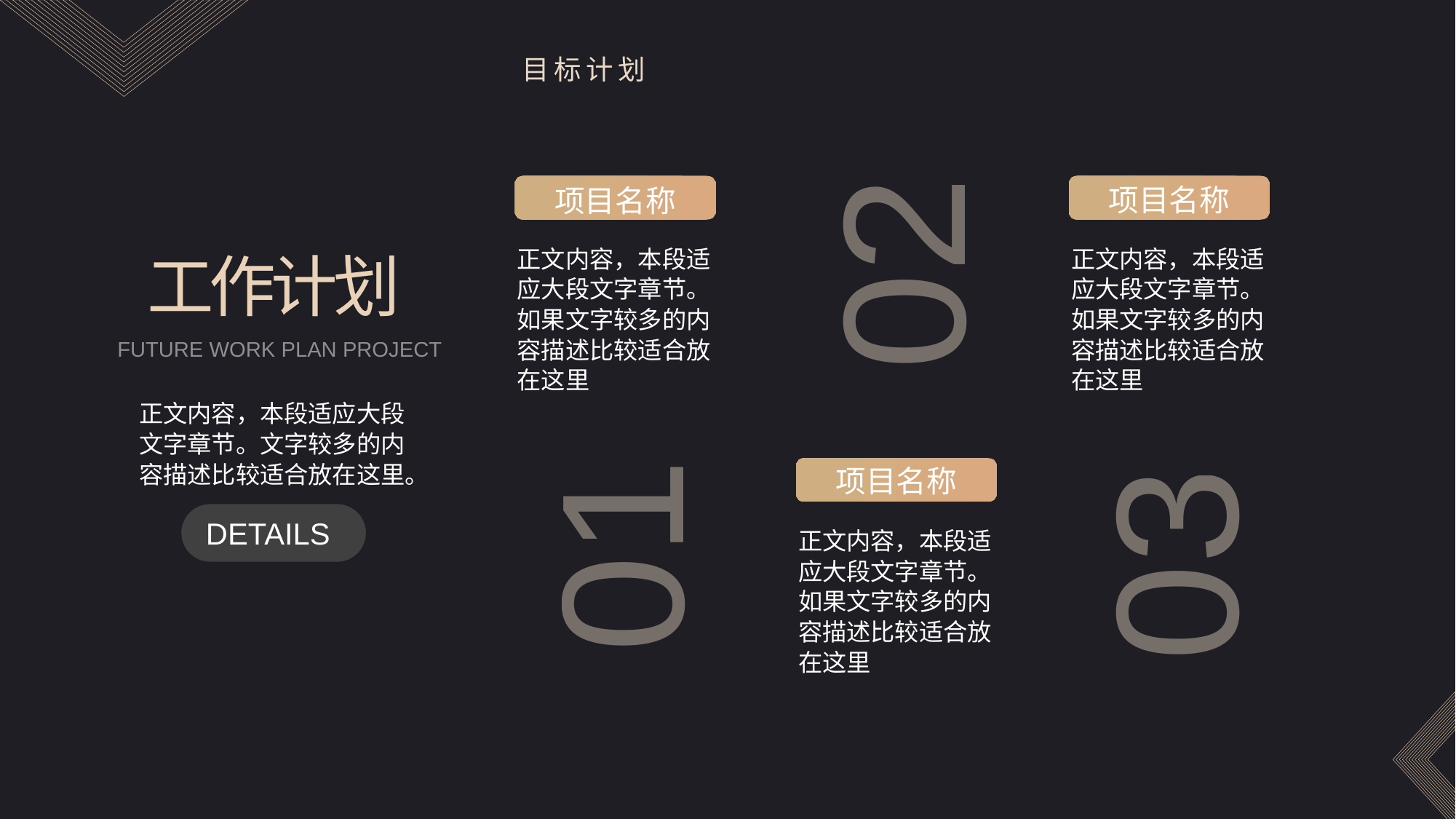

目标计划
02
项目名称

正文内容，本段适应大段文字章节。如果文字较多的内容描述比较适合放在这里

项目名称
正文内容，本段适应大段文字章节。如果文字较多的内容描述比较适合放在这里
01

项目名称
正文内容，本段适应大段文字章节。如果文字较多的内容描述比较适合放在这里
03
工作计划
FUTURE WORK PLAN PROJECT
正文内容，本段适应大段文字章节。文字较多的内容描述比较适合放在这里。

DETAILS